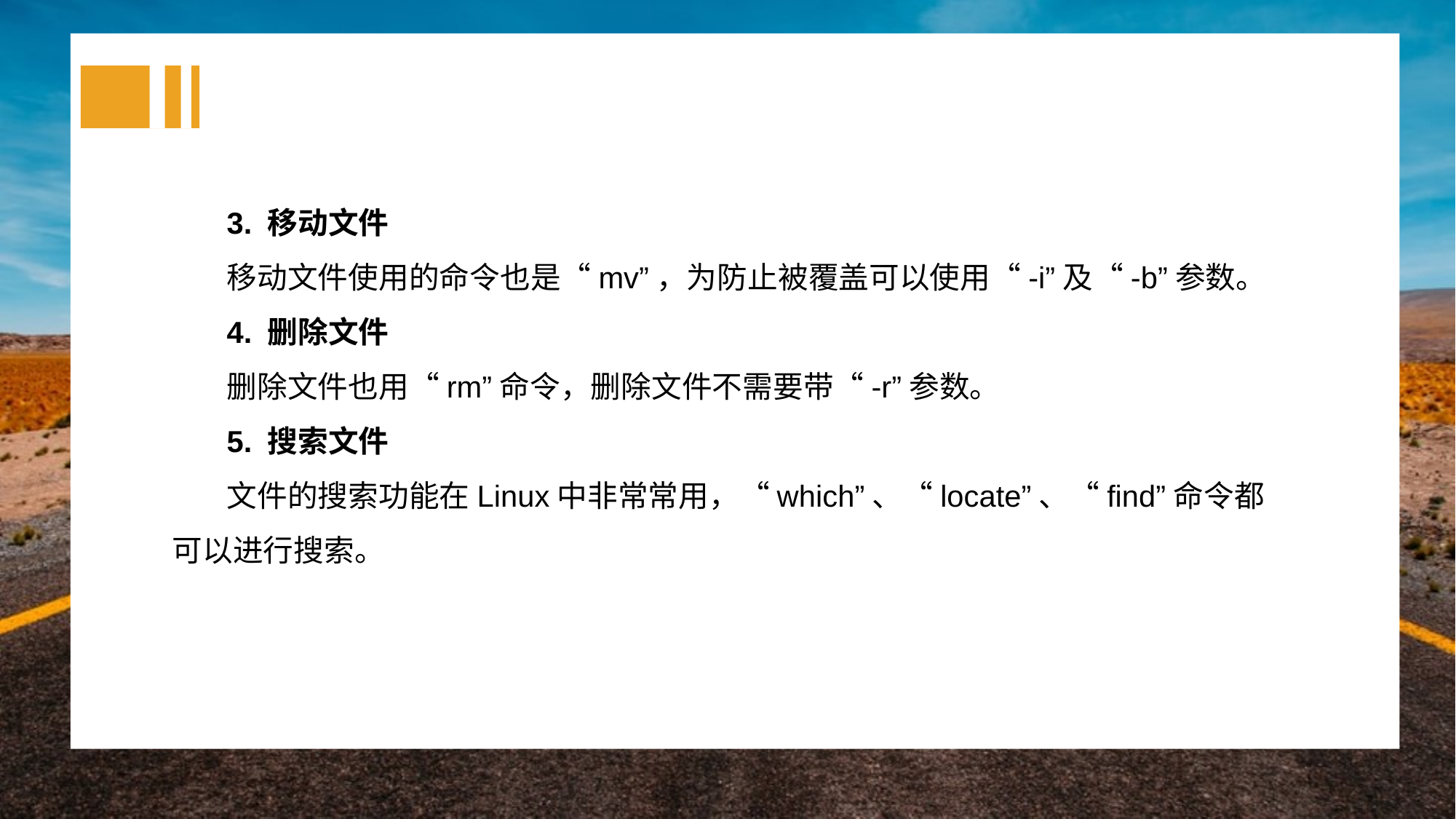

3. 移动文件
移动文件使用的命令也是“mv”，为防止被覆盖可以使用“-i”及“-b”参数。
4. 删除文件
删除文件也用“rm”命令，删除文件不需要带“-r”参数。
5. 搜索文件
文件的搜索功能在Linux中非常常用，“which”、“locate”、“find”命令都可以进行搜索。